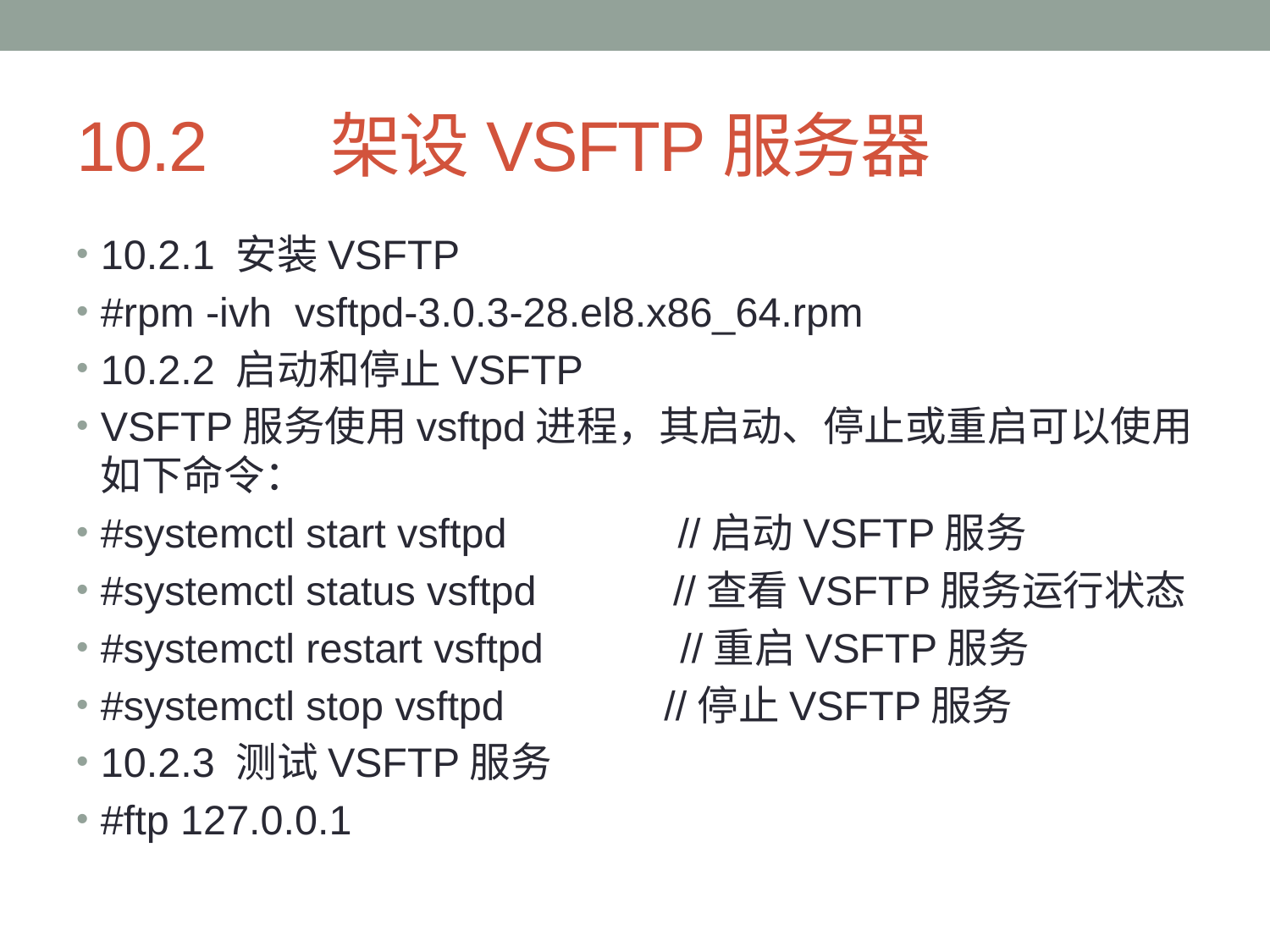

# 10.2	架设VSFTP服务器
10.2.1 安装VSFTP
#rpm -ivh  vsftpd-3.0.3-28.el8.x86_64.rpm
10.2.2 启动和停止VSFTP
VSFTP服务使用vsftpd进程，其启动、停止或重启可以使用如下命令：
#systemctl start vsftpd               //启动VSFTP服务
#systemctl status vsftpd            //查看VSFTP服务运行状态
#systemctl restart vsftpd            //重启VSFTP服务
#systemctl stop vsftpd              //停止VSFTP服务
10.2.3 测试VSFTP服务
#ftp 127.0.0.1